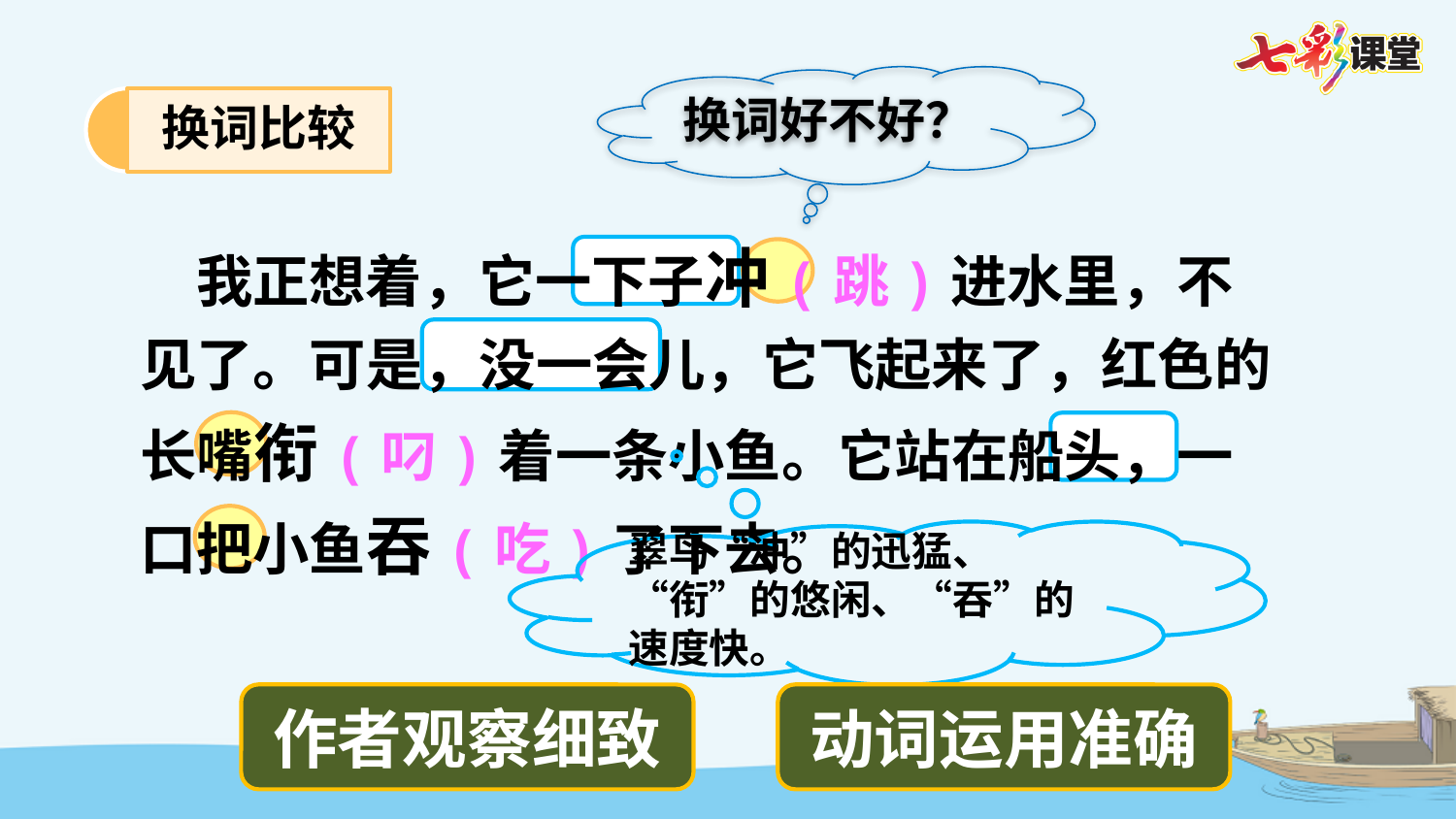

换词好不好？

换词比较
   我正想着，它一下子冲(跳)进水里，不见了。可是，没一会儿，它飞起来了，红色的长嘴衔(叼)着一条小鱼。它站在船头，一口把小鱼吞(吃)了下去。

翠鸟“冲”的迅猛、“衔”的悠闲、“吞”的速度快。
作者观察细致
动词运用准确